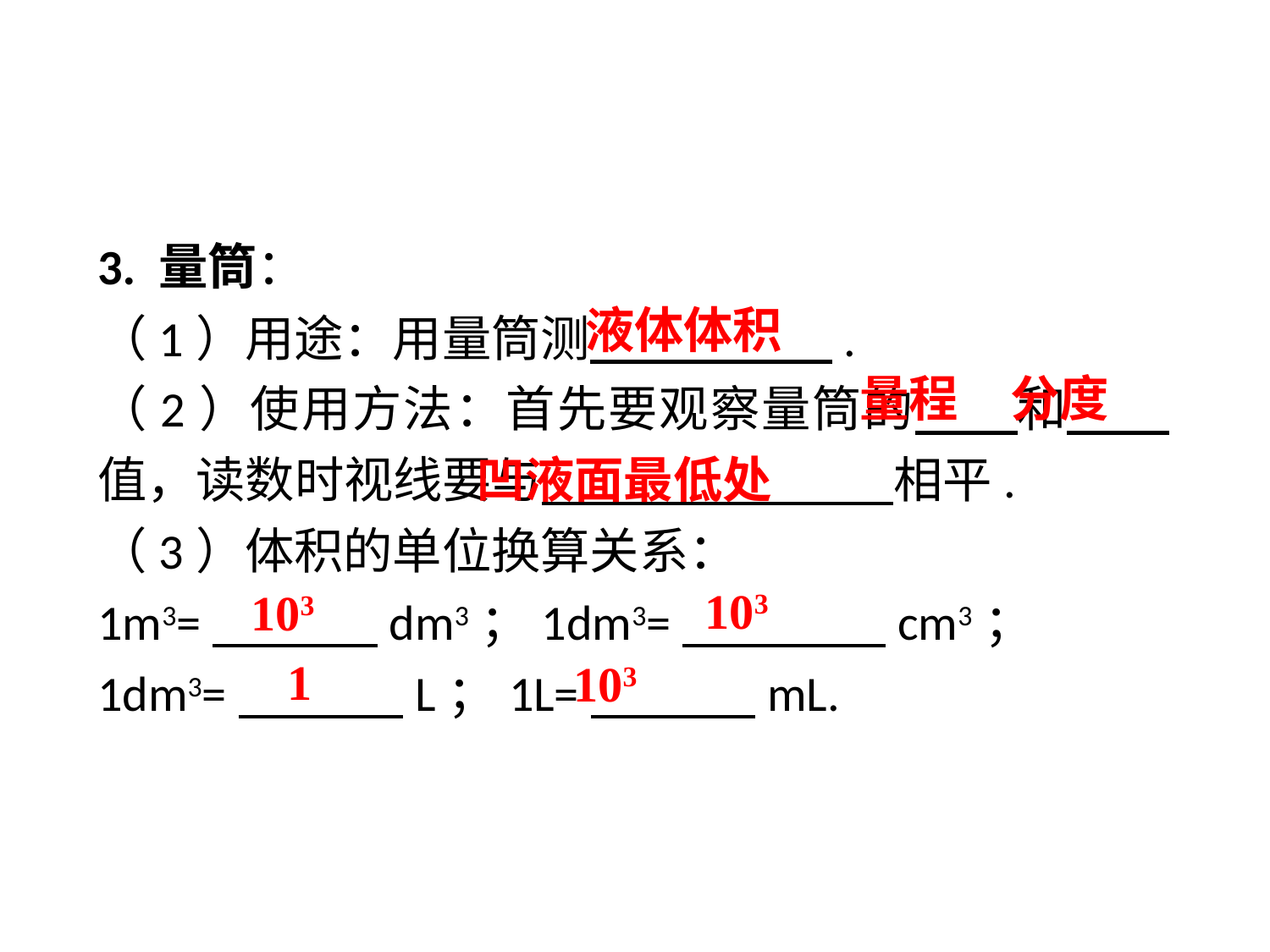

3. 量筒：
（1）用途：用量筒测　             　.
（2）使用方法：首先要观察量筒的　    和  　   值，读数时视线要与　                       　相平.
（3）体积的单位换算关系：
1m3=　　      dm3；1dm3=　　     　cm3；
1dm3=　　      L；1L=　　      mL.
液体体积
量程
分度
凹液面最低处
103
103
1
103